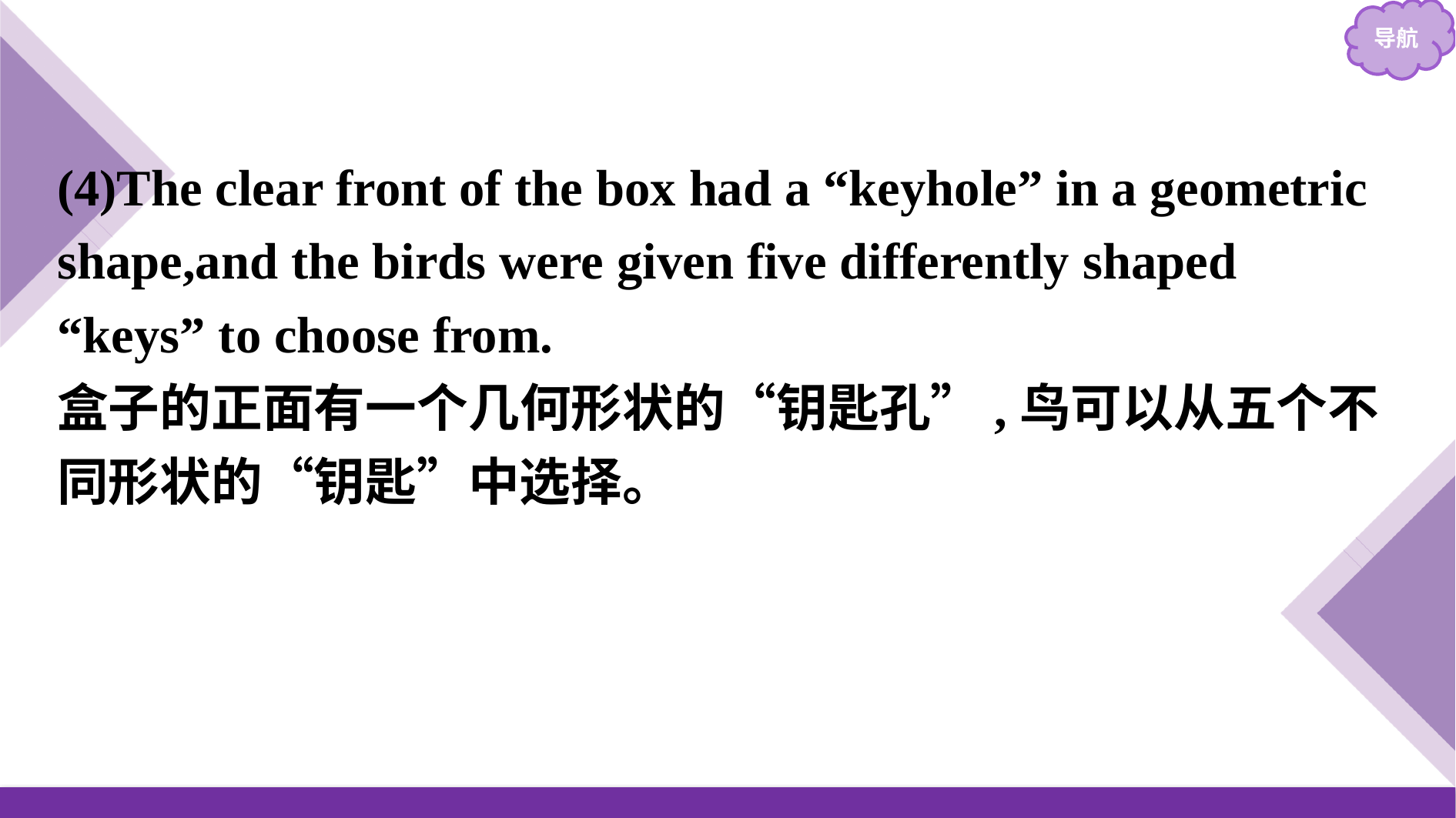

(4)The clear front of the box had a “keyhole” in a geometric shape,and the birds were given five differently shaped “keys” to choose from.
盒子的正面有一个几何形状的“钥匙孔”,鸟可以从五个不同形状的“钥匙”中选择。